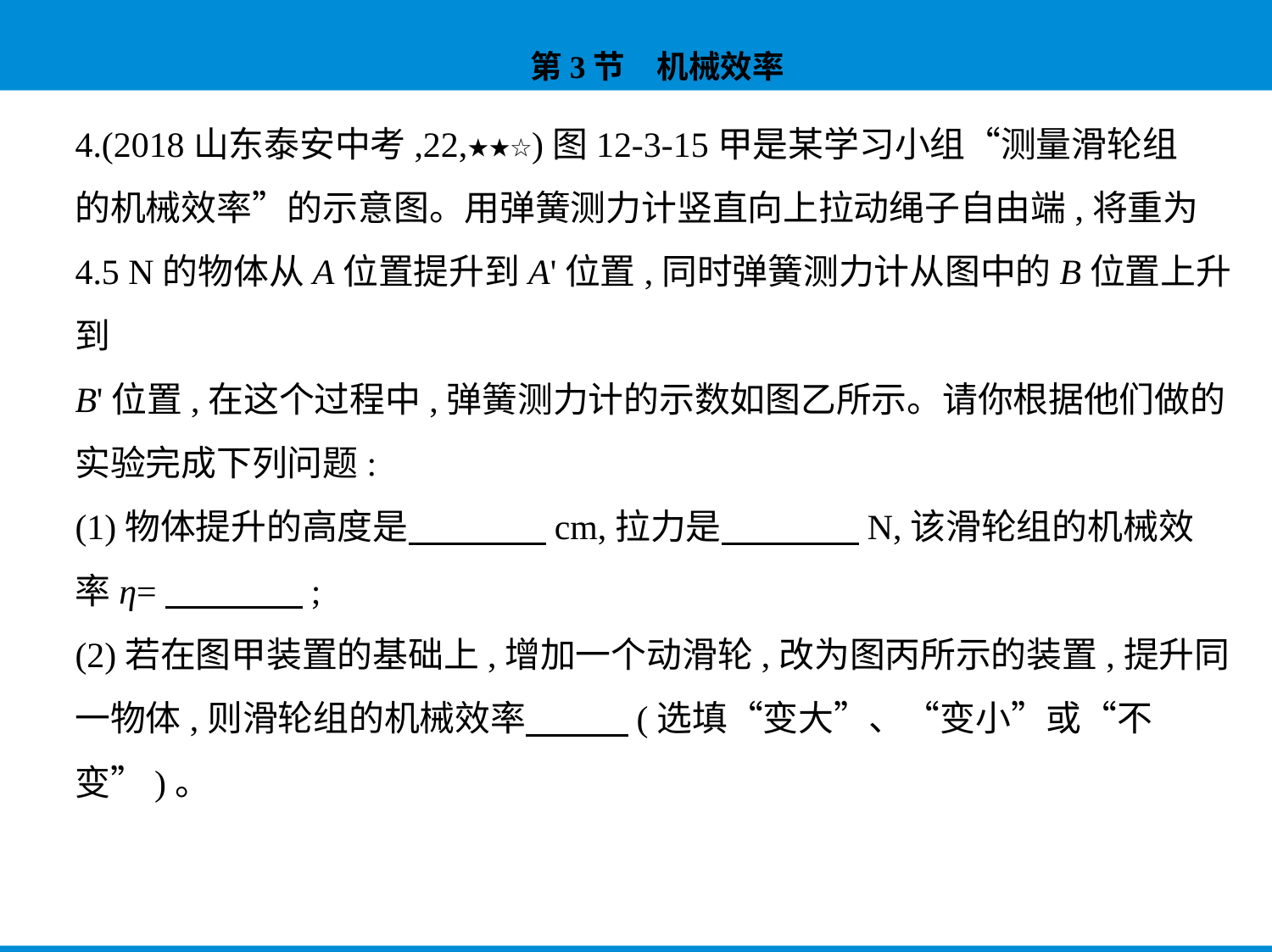

4.(2018山东泰安中考,22,★★☆)图12-3-15甲是某学习小组“测量滑轮组
的机械效率”的示意图。用弹簧测力计竖直向上拉动绳子自由端,将重为
4.5 N的物体从A位置提升到A'位置,同时弹簧测力计从图中的B位置上升到
B'位置,在这个过程中,弹簧测力计的示数如图乙所示。请你根据他们做的
实验完成下列问题:
(1)物体提升的高度是　　　    cm,拉力是　　　    N,该滑轮组的机械效
率η=　　　    ;
(2)若在图甲装置的基础上,增加一个动滑轮,改为图丙所示的装置,提升同
一物体,则滑轮组的机械效率　　    (选填“变大”、“变小”或“不
变”)。